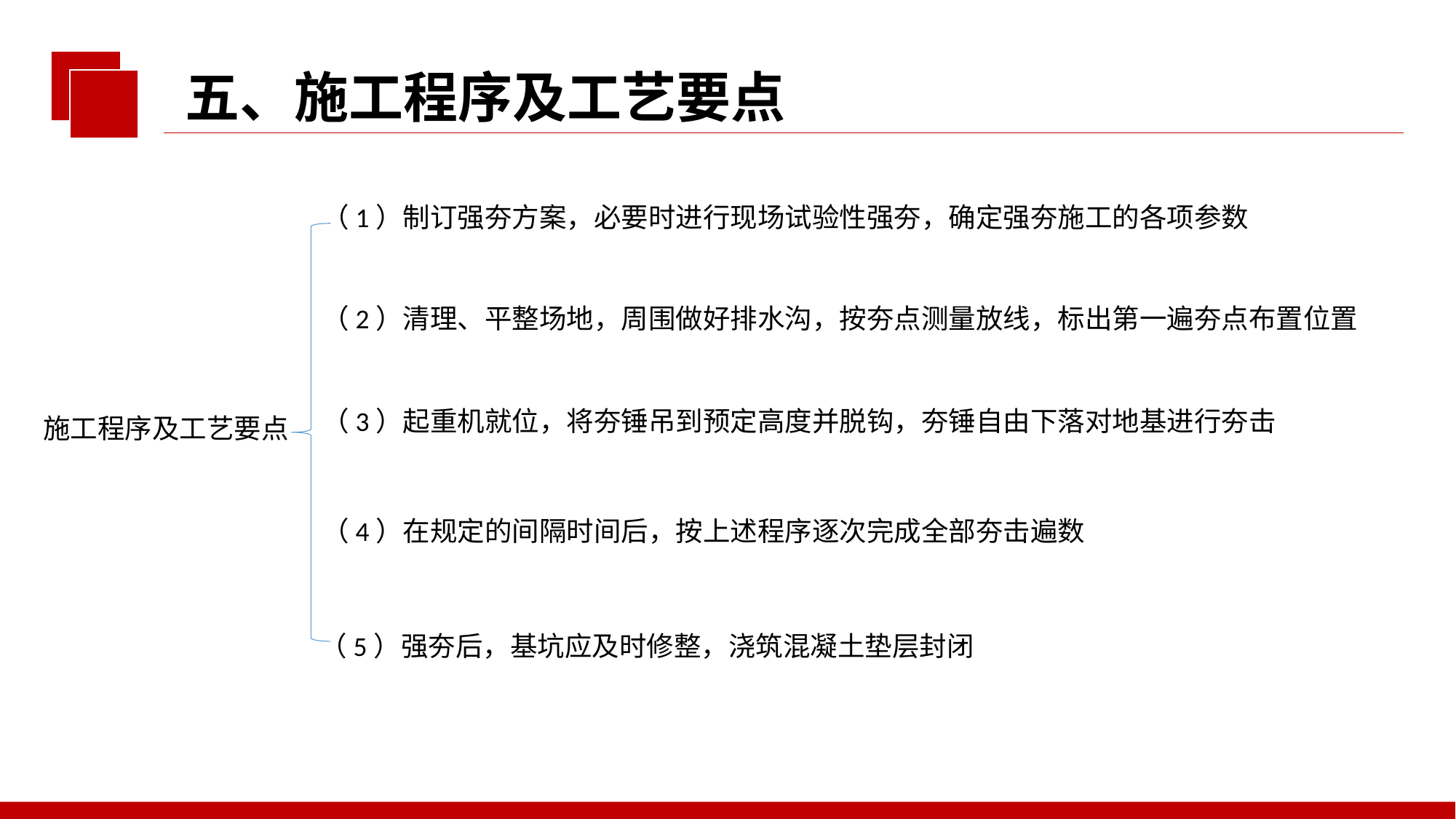

五、施工程序及工艺要点
（1）制订强夯方案，必要时进行现场试验性强夯，确定强夯施工的各项参数

（2）清理、平整场地，周围做好排水沟，按夯点测量放线，标出第一遍夯点布置位置
（3）起重机就位，将夯锤吊到预定高度并脱钩，夯锤自由下落对地基进行夯击
施工程序及工艺要点
（4）在规定的间隔时间后，按上述程序逐次完成全部夯击遍数
（5）强夯后，基坑应及时修整，浇筑混凝土垫层封闭